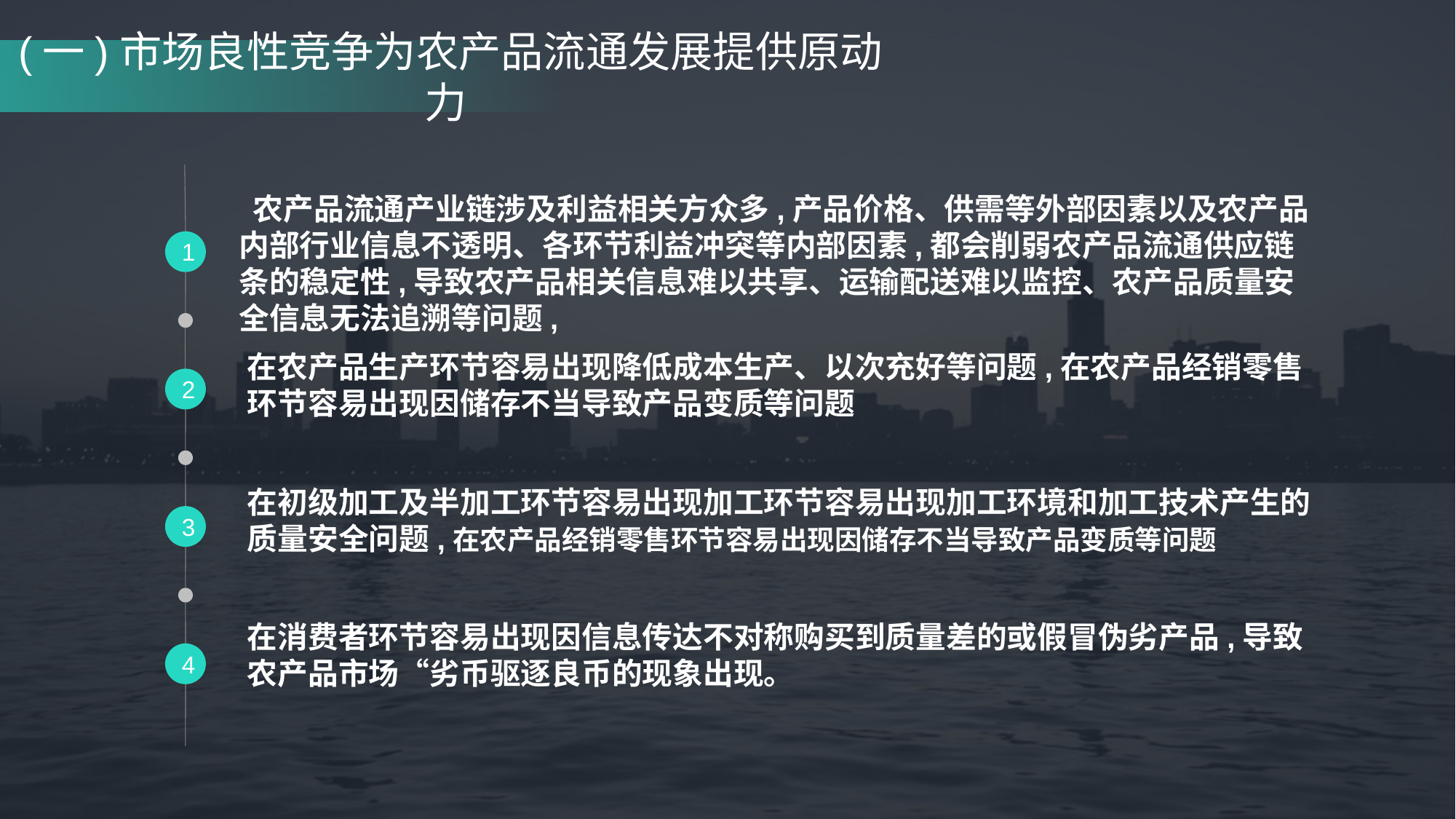

# (一)市场良性竞争为农产品流通发展提供原动力
 农产品流通产业链涉及利益相关方众多,产品价格、供需等外部因素以及农产品内部行业信息不透明、各环节利益冲突等内部因素,都会削弱农产品流通供应链条的稳定性,导致农产品相关信息难以共享、运输配送难以监控、农产品质量安全信息无法追溯等问题,
1

在农产品生产环节容易出现降低成本生产、以次充好等问题,在农产品经销零售环节容易出现因储存不当导致产品变质等问题
2

在初级加工及半加工环节容易出现加工环节容易出现加工环境和加工技术产生的质量安全问题,在农产品经销零售环节容易出现因储存不当导致产品变质等问题

3

在消费者环节容易出现因信息传达不对称购买到质量差的或假冒伪劣产品,导致农产品市场“劣币驱逐良币的现象出现。
4